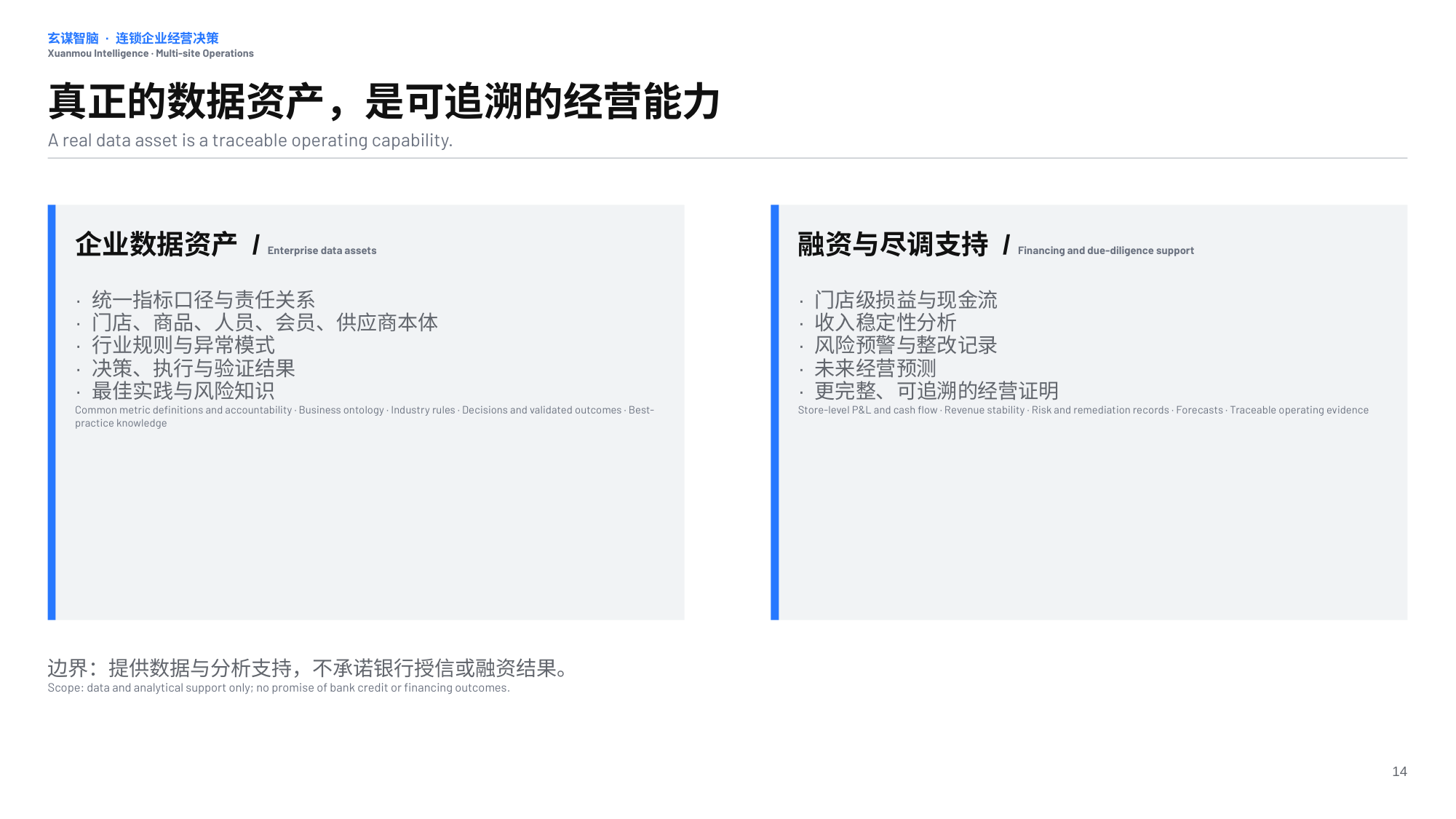

玄谋智脑 · 连锁企业经营决策
Xuanmou Intelligence · Multi-site Operations
真正的数据资产，是可追溯的经营能力
A real data asset is a traceable operating capability.

企业数据资产 / Enterprise data assets
融资与尽调支持 / Financing and due-diligence support
· 统一指标口径与责任关系
· 门店、商品、人员、会员、供应商本体
· 行业规则与异常模式
· 决策、执行与验证结果
· 最佳实践与风险知识
Common metric definitions and accountability · Business ontology · Industry rules · Decisions and validated outcomes · Best-practice knowledge
· 门店级损益与现金流
· 收入稳定性分析
· 风险预警与整改记录
· 未来经营预测
· 更完整、可追溯的经营证明
Store-level P&L and cash flow · Revenue stability · Risk and remediation records · Forecasts · Traceable operating evidence
边界：提供数据与分析支持，不承诺银行授信或融资结果。
Scope: data and analytical support only; no promise of bank credit or financing outcomes.
14